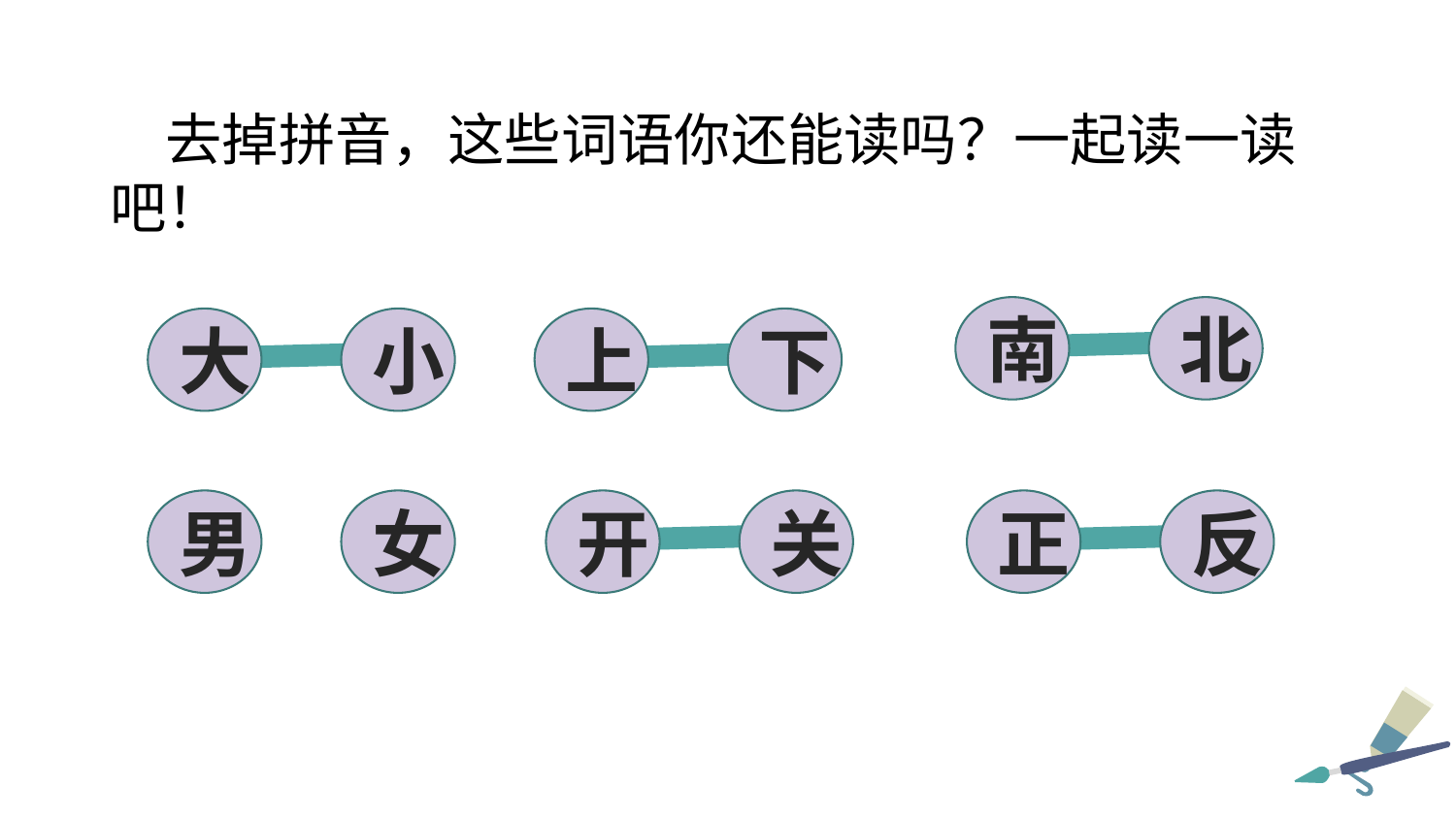

去掉拼音，这些词语你还能读吗？一起读一读吧！
南
北
大
小
上
下
男
女
开
关
正
反